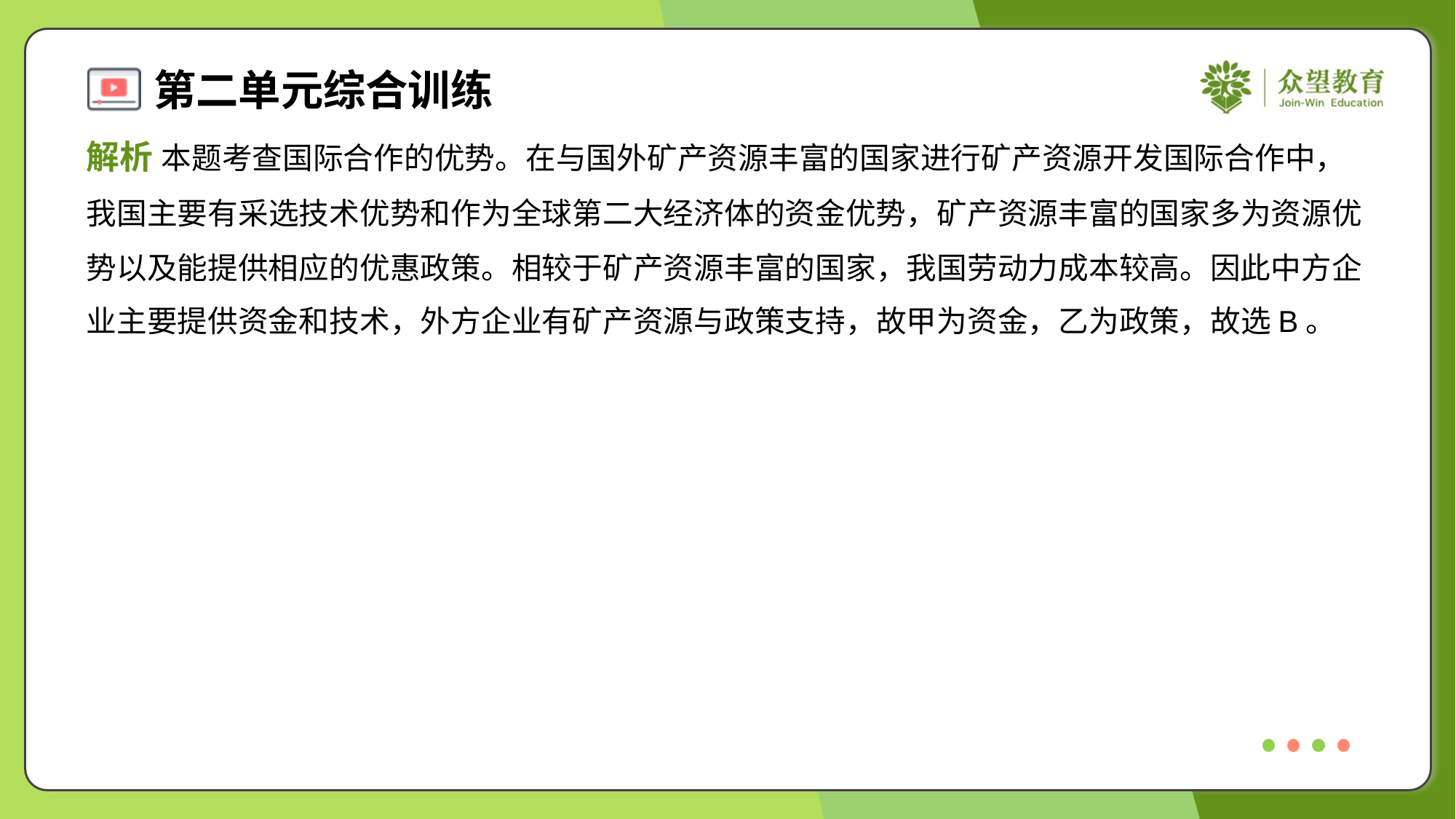

解析 本题考查国际合作的优势。在与国外矿产资源丰富的国家进行矿产资源开发国际合作中，
我国主要有采选技术优势和作为全球第二大经济体的资金优势，矿产资源丰富的国家多为资源优
势以及能提供相应的优惠政策。相较于矿产资源丰富的国家，我国劳动力成本较高。因此中方企
业主要提供资金和技术，外方企业有矿产资源与政策支持，故甲为资金，乙为政策，故选B。